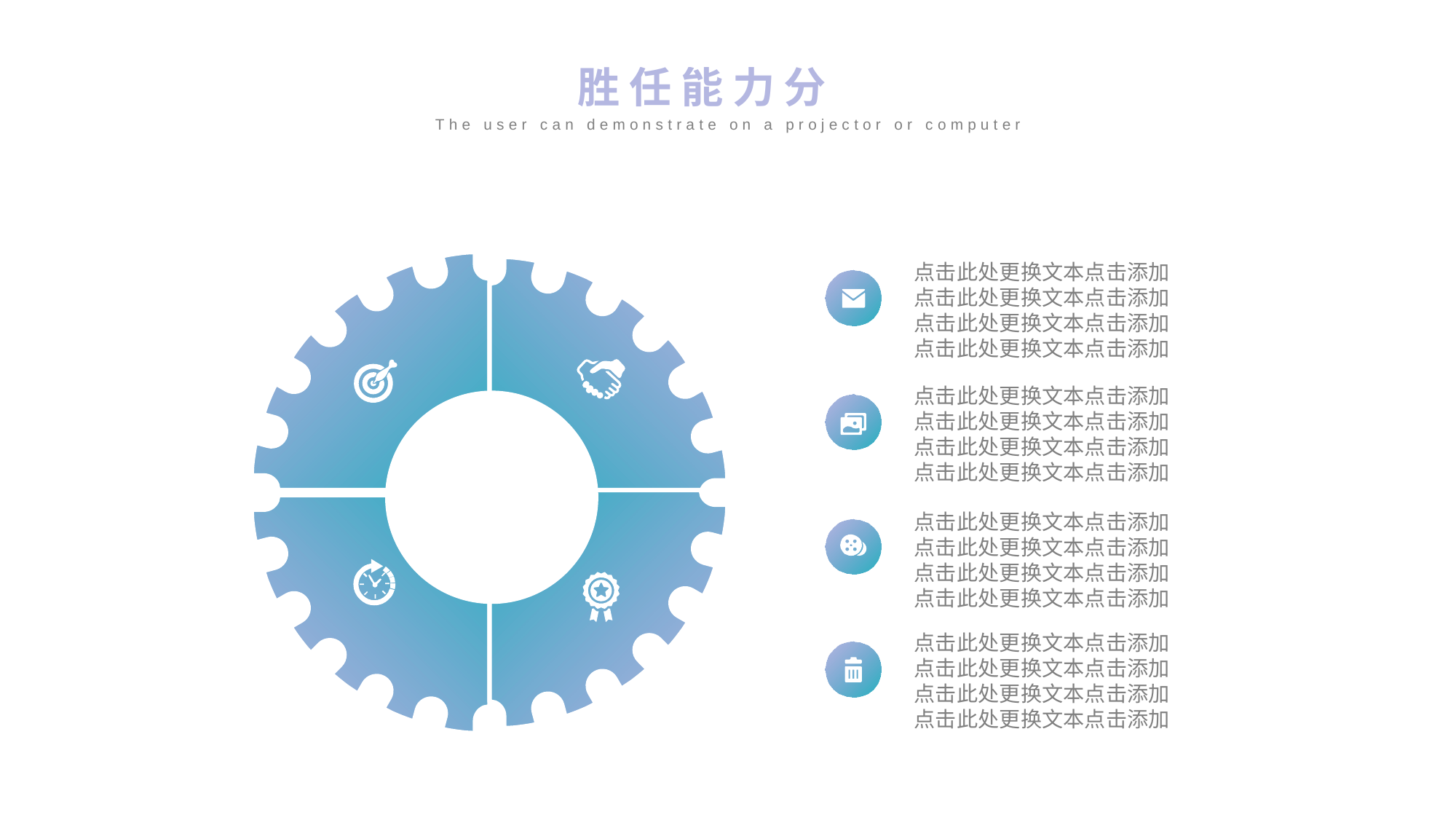

胜任能力分析
The user can demonstrate on a projector or computer

点击此处更换文本点击添加
点击此处更换文本点击添加
点击此处更换文本点击添加
点击此处更换文本点击添加

点击此处更换文本点击添加
点击此处更换文本点击添加
点击此处更换文本点击添加
点击此处更换文本点击添加

点击此处更换文本点击添加
点击此处更换文本点击添加
点击此处更换文本点击添加
点击此处更换文本点击添加

点击此处更换文本点击添加
点击此处更换文本点击添加
点击此处更换文本点击添加
点击此处更换文本点击添加